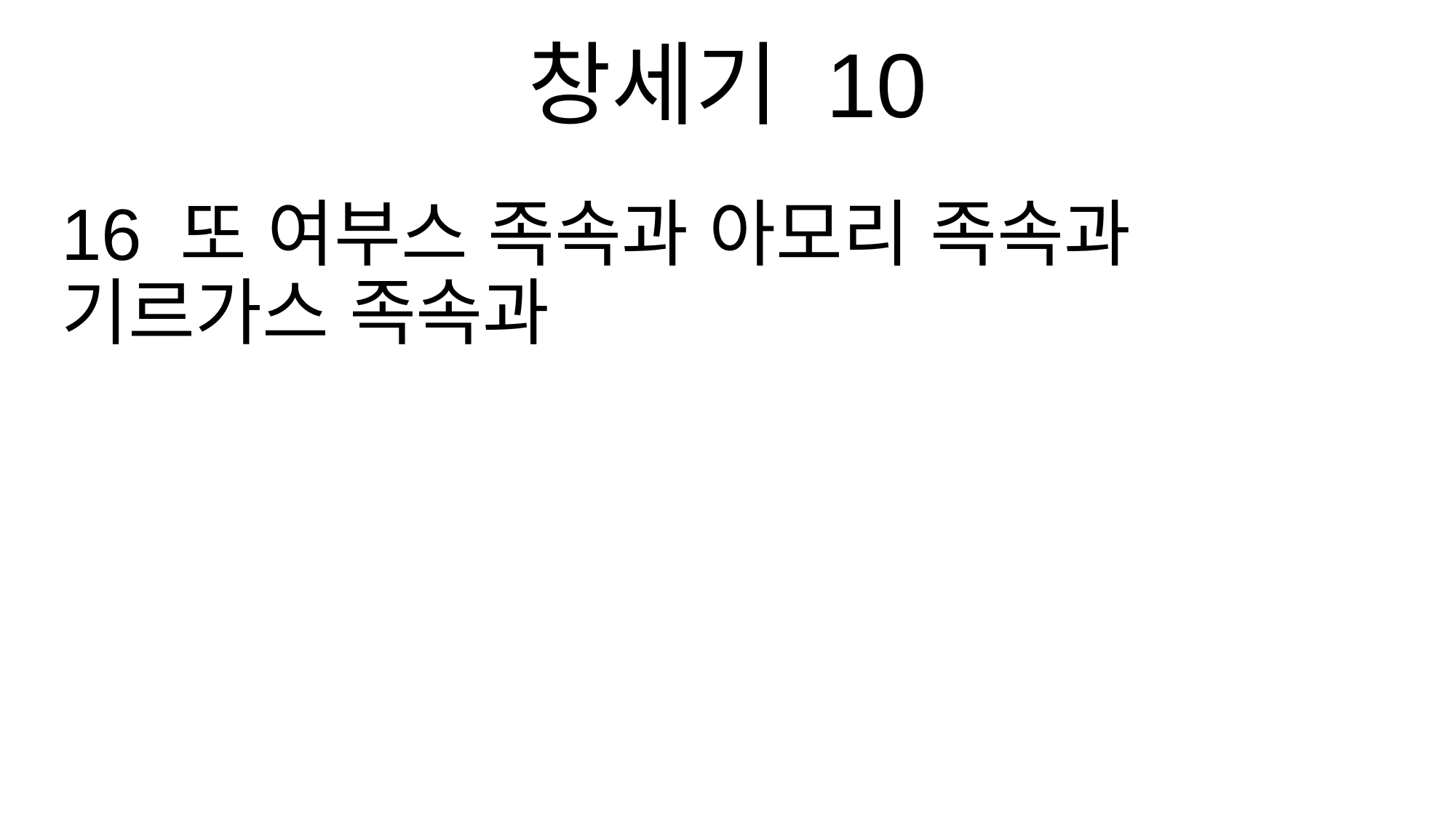

창세기 10
16 또 여부스 족속과 아모리 족속과 기르가스 족속과